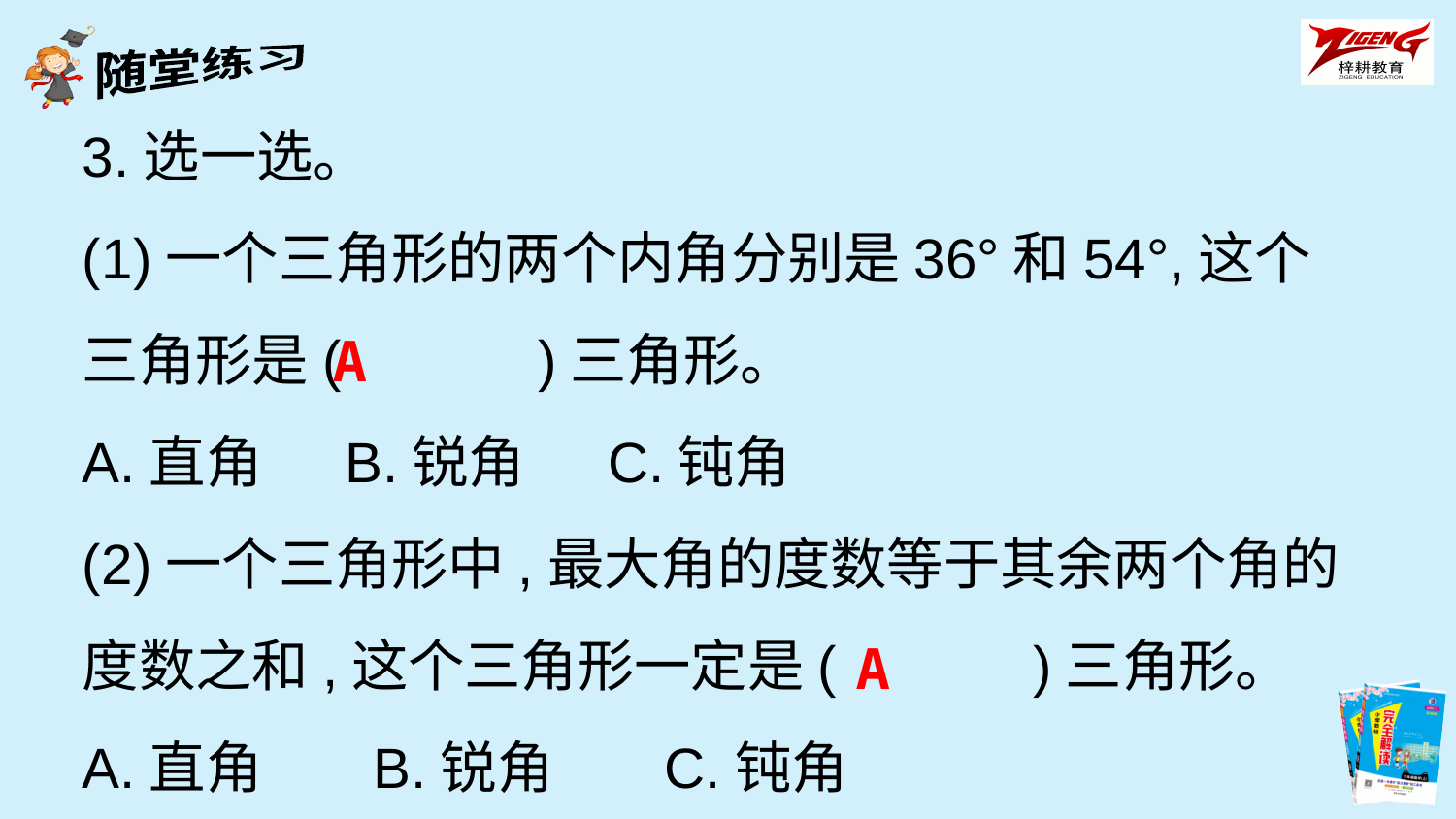

3.选一选。
(1)一个三角形的两个内角分别是36°和54°,这个三角形是(　　　)三角形。
A.直角 　B.锐角 　C.钝角
(2)一个三角形中,最大角的度数等于其余两个角的度数之和,这个三角形一定是(　　　)三角形。
A.直角	B.锐角	C.钝角
A
A